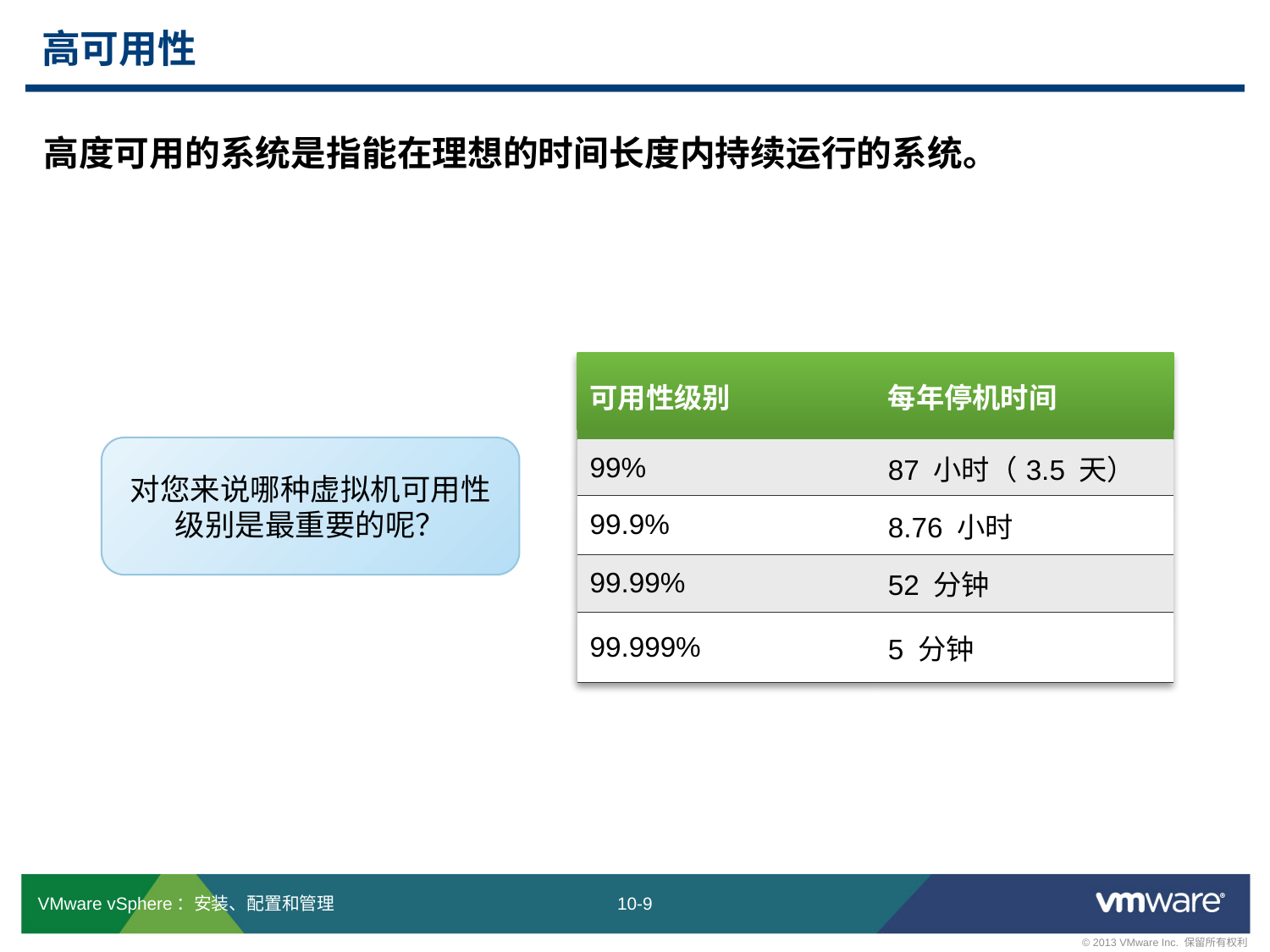

# 高可用性
高度可用的系统是指能在理想的时间长度内持续运行的系统。
| 可用性级别 | 每年停机时间 |
| --- | --- |
| 99% | 87 小时（3.5 天） |
| 99.9% | 8.76 小时 |
| 99.99% | 52 分钟 |
| 99.999% | 5 分钟 |
对您来说哪种虚拟机可用性级别是最重要的呢？